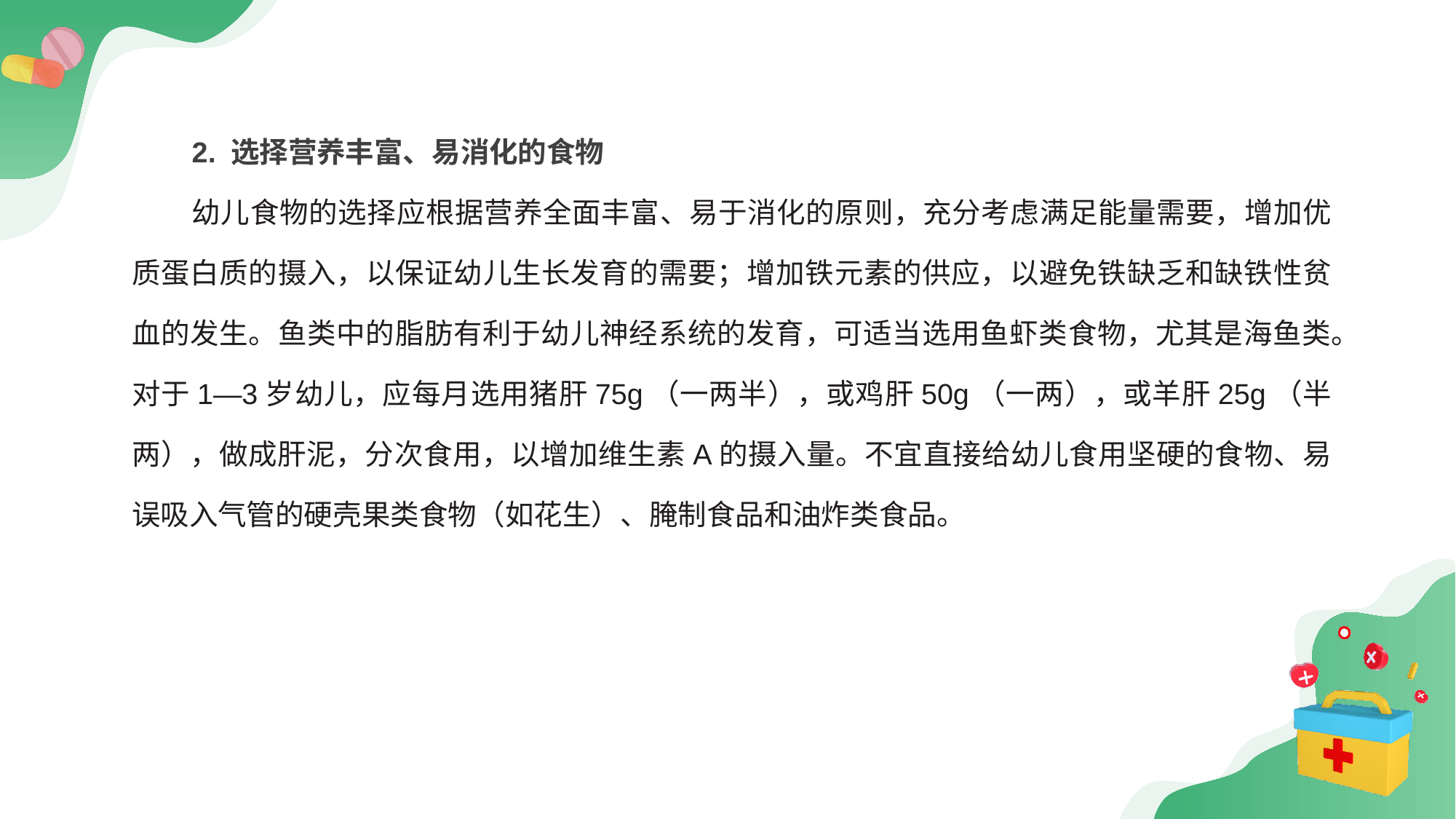

2. 选择营养丰富、易消化的食物
幼儿食物的选择应根据营养全面丰富、易于消化的原则，充分考虑满足能量需要，增加优质蛋白质的摄入，以保证幼儿生长发育的需要；增加铁元素的供应，以避免铁缺乏和缺铁性贫血的发生。鱼类中的脂肪有利于幼儿神经系统的发育，可适当选用鱼虾类食物，尤其是海鱼类。对于1—3岁幼儿，应每月选用猪肝75g（一两半），或鸡肝50g（一两），或羊肝25g（半两），做成肝泥，分次食用，以增加维生素A的摄入量。不宜直接给幼儿食用坚硬的食物、易误吸入气管的硬壳果类食物（如花生）、腌制食品和油炸类食品。